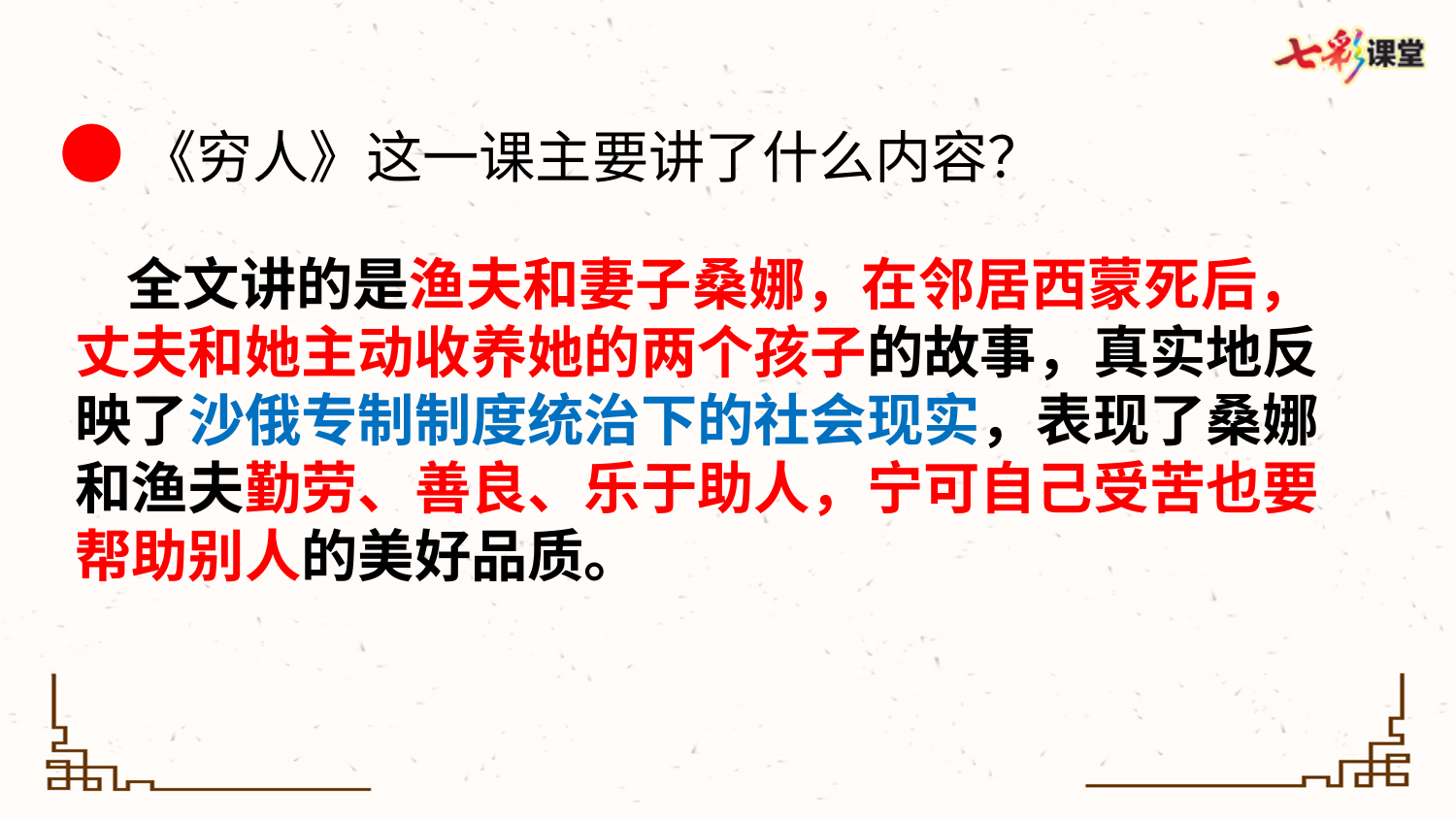

●《穷人》这一课主要讲了什么内容？
   全文讲的是渔夫和妻子桑娜，在邻居西蒙死后，丈夫和她主动收养她的两个孩子的故事，真实地反映了沙俄专制制度统治下的社会现实，表现了桑娜和渔夫勤劳、善良、乐于助人，宁可自己受苦也要帮助别人的美好品质。